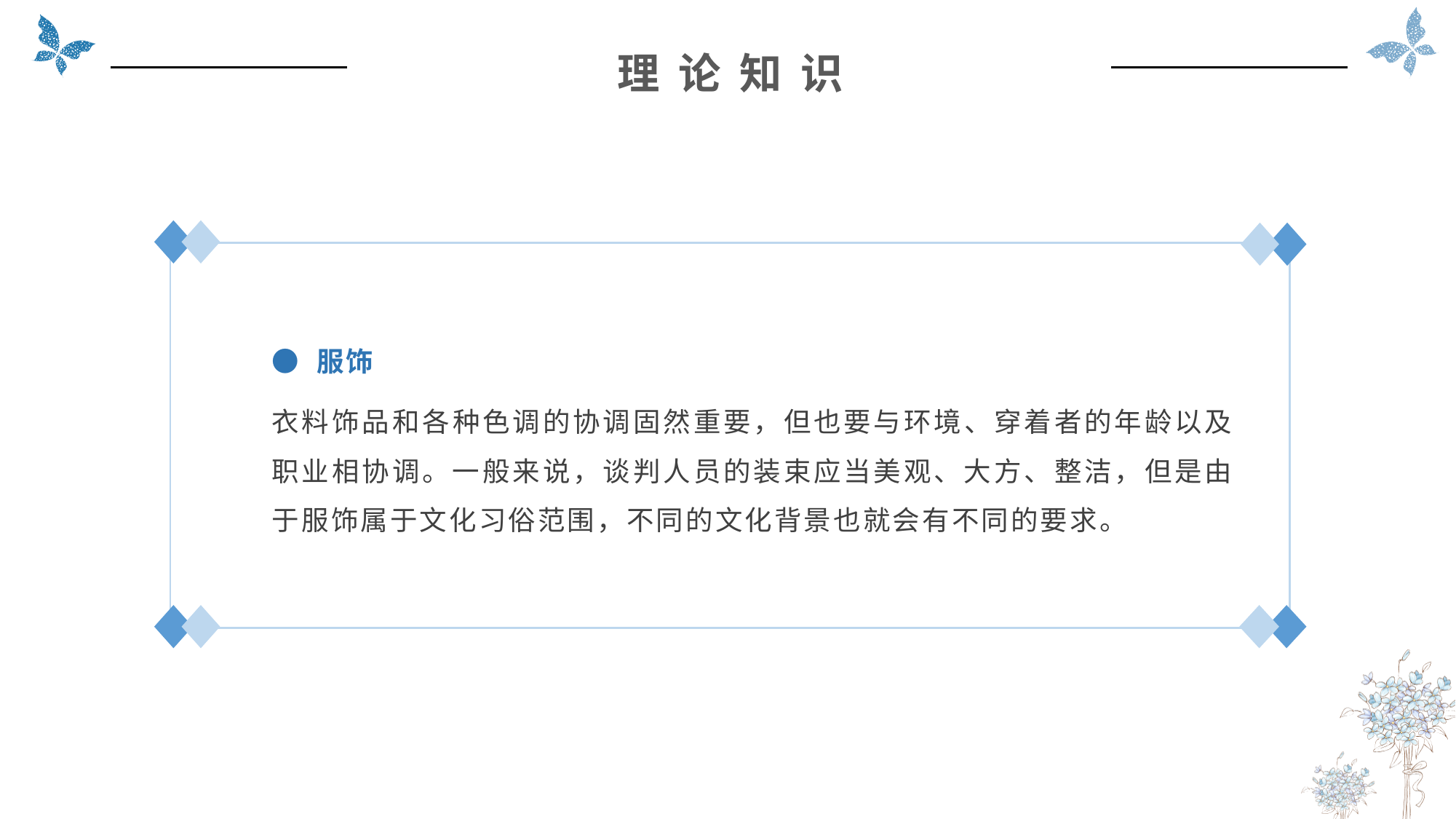

理 论 知 识

● 服饰
衣料饰品和各种色调的协调固然重要，但也要与环境、穿着者的年龄以及职业相协调。一般来说，谈判人员的装束应当美观、大方、整洁，但是由于服饰属于文化习俗范围，不同的文化背景也就会有不同的要求。